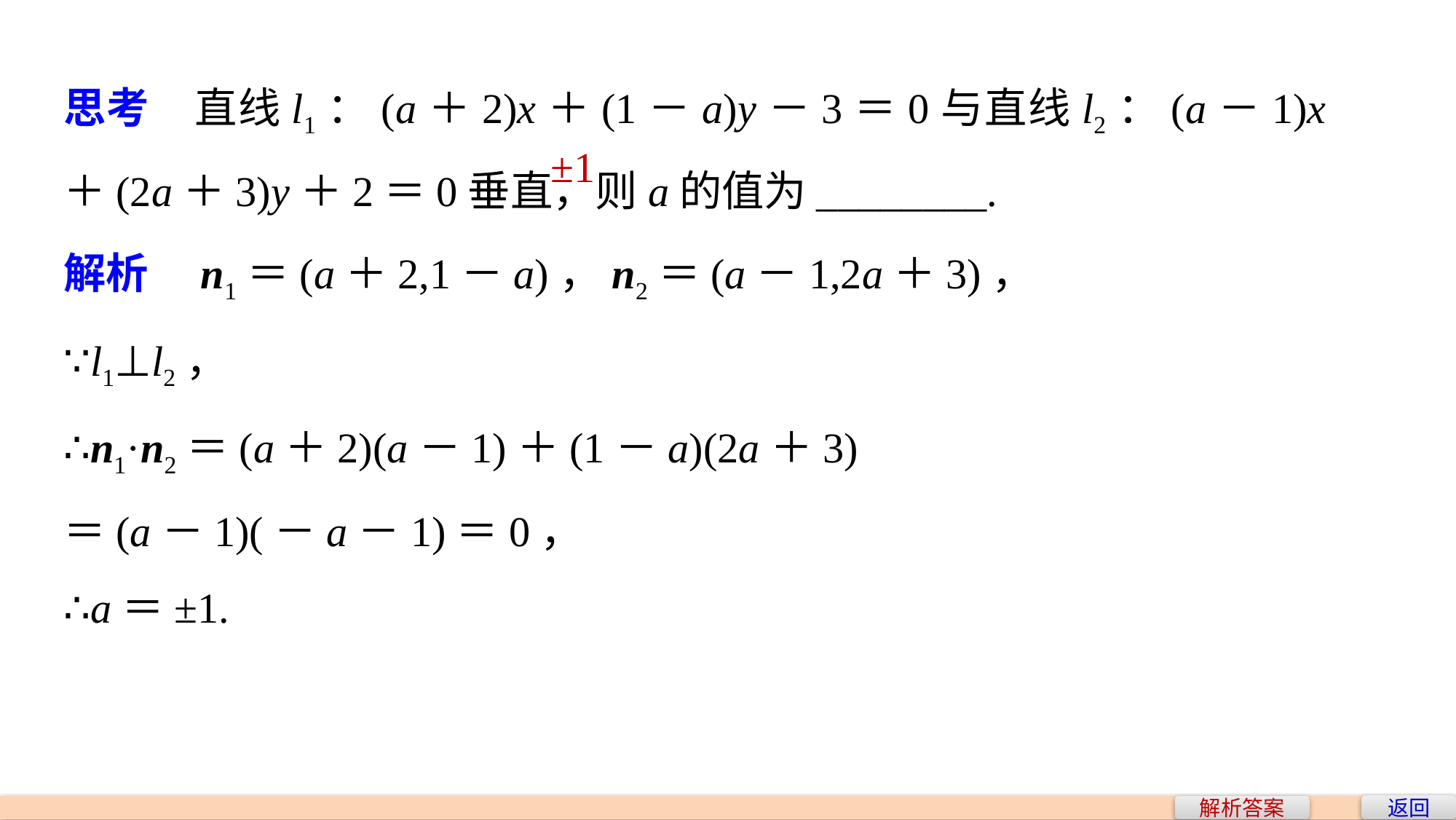

思考　直线l1：(a＋2)x＋(1－a)y－3＝0与直线l2：(a－1)x＋(2a＋3)y＋2＝0垂直，则a的值为________.
±1
解析　n1＝(a＋2,1－a)，n2＝(a－1,2a＋3)，
∵l1⊥l2，
∴n1·n2＝(a＋2)(a－1)＋(1－a)(2a＋3)
＝(a－1)(－a－1)＝0，
∴a＝±1.
返回
解析答案